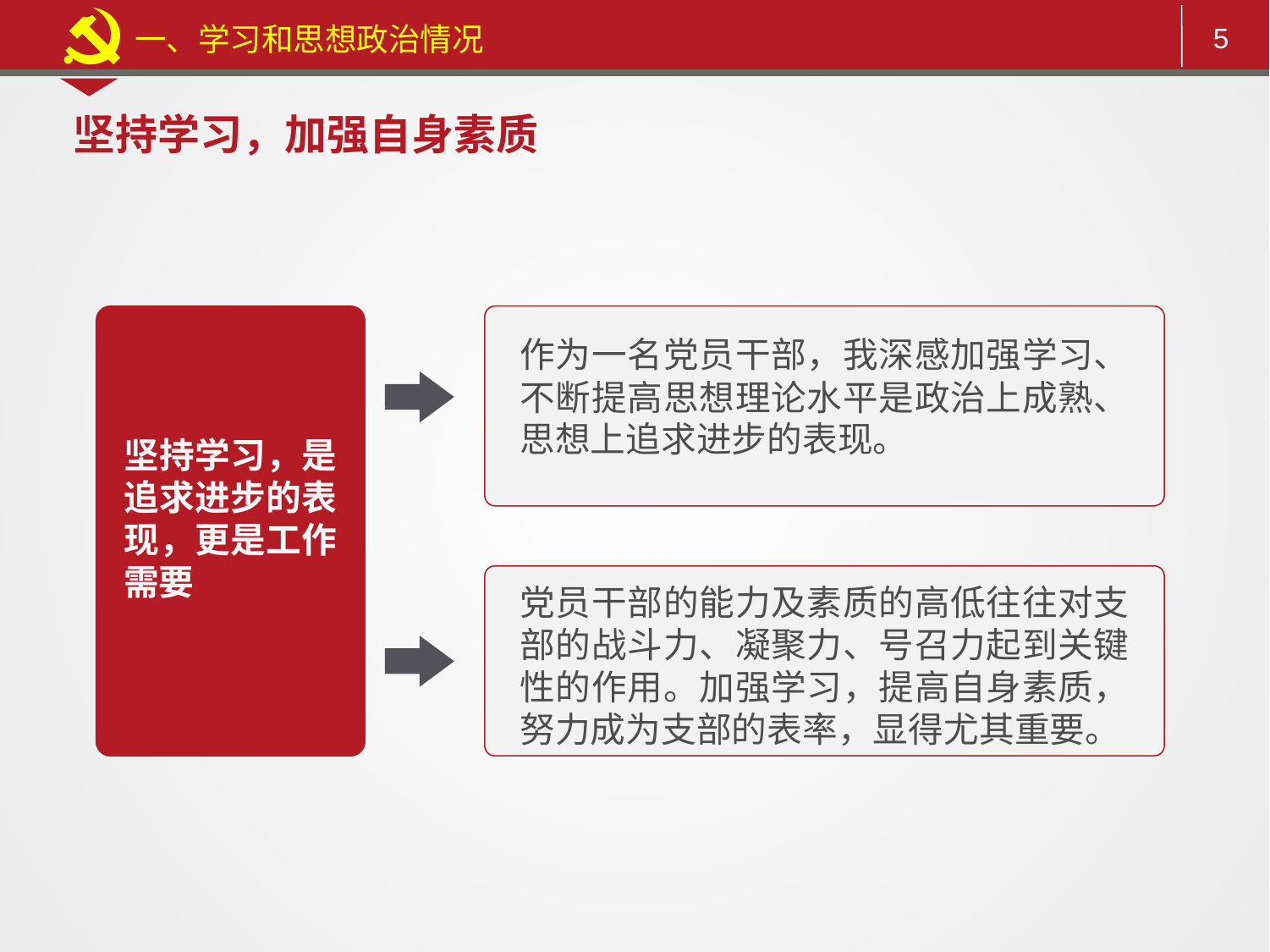

一、学习和思想政治情况

坚持学习，加强自身素质

作为一名党员干部，我深感加强学习、不断提高思想理论水平是政治上成熟、思想上追求进步的表现。

坚持学习，是追求进步的表现，更是工作需要

党员干部的能力及素质的高低往往对支部的战斗力、凝聚力、号召力起到关键性的作用。加强学习，提高自身素质，努力成为支部的表率，显得尤其重要。